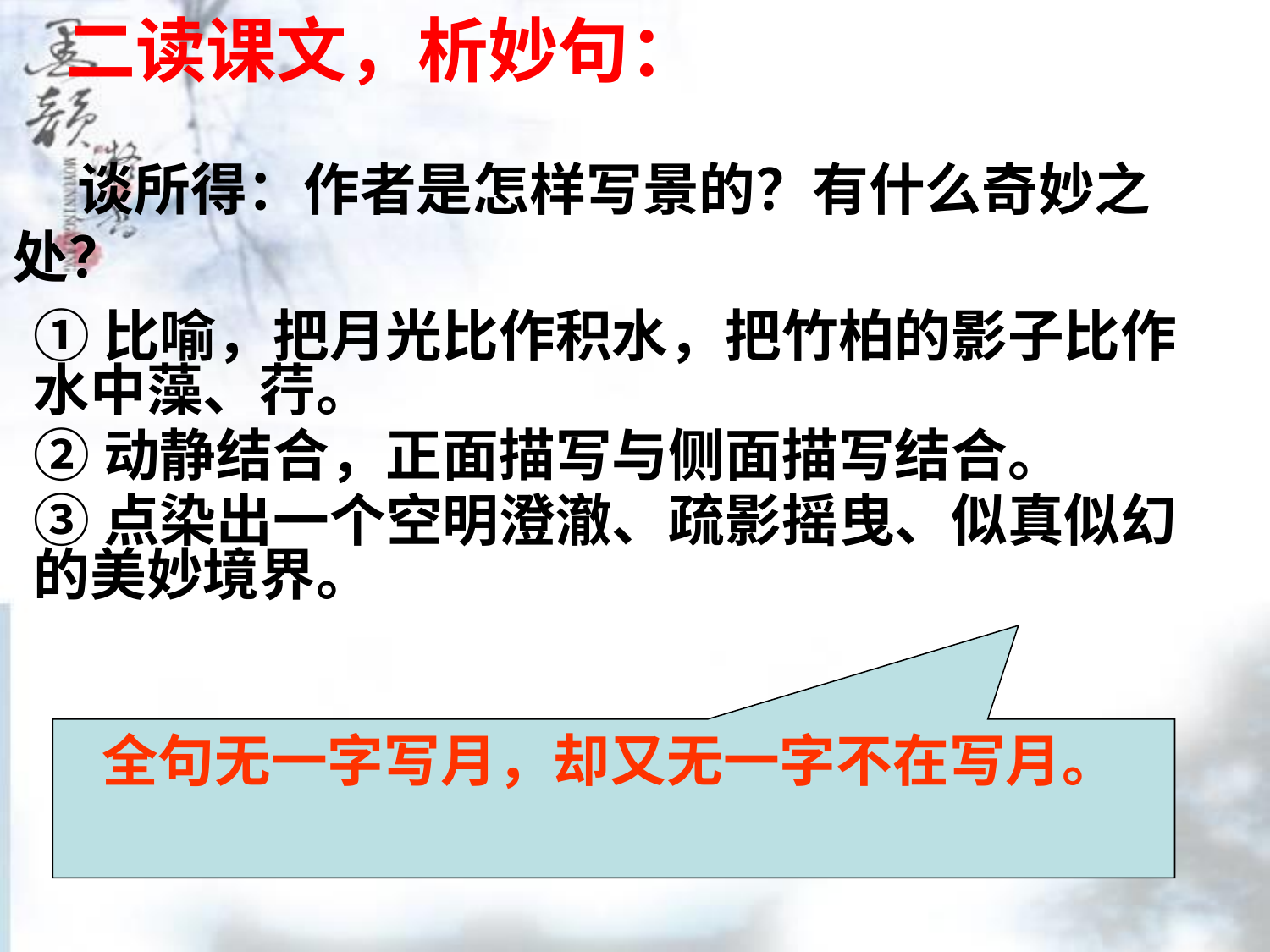

二读课文，析妙句：
    谈所得：作者是怎样写景的？有什么奇妙之处？
①比喻，把月光比作积水，把竹柏的影子比作水中藻、荇。
②动静结合，正面描写与侧面描写结合。
③点染出一个空明澄澈、疏影摇曳、似真似幻的美妙境界。

全句无一字写月，却又无一字不在写月。